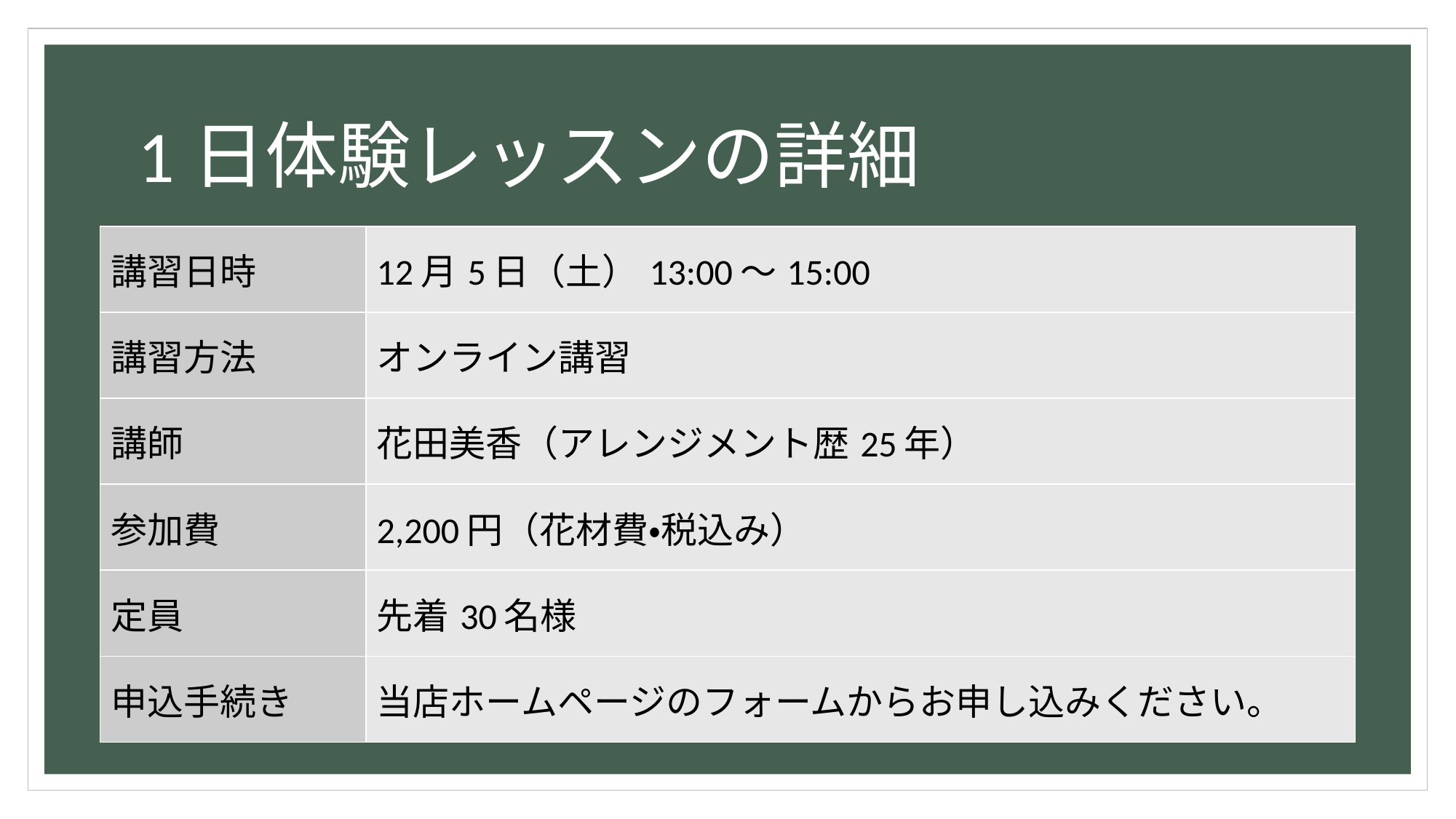

# 1日体験レッスンの詳細
| 講習日時 | 12月5日（土）13:00～15:00 |
| --- | --- |
| 講習方法 | オンライン講習 |
| 講師 | 花田美香（アレンジメント歴25年） |
| 参加費 | 2,200円（花材費・税込み） |
| 定員 | 先着30名様 |
| 申込手続き | 当店ホームページのフォームからお申し込みください。 |